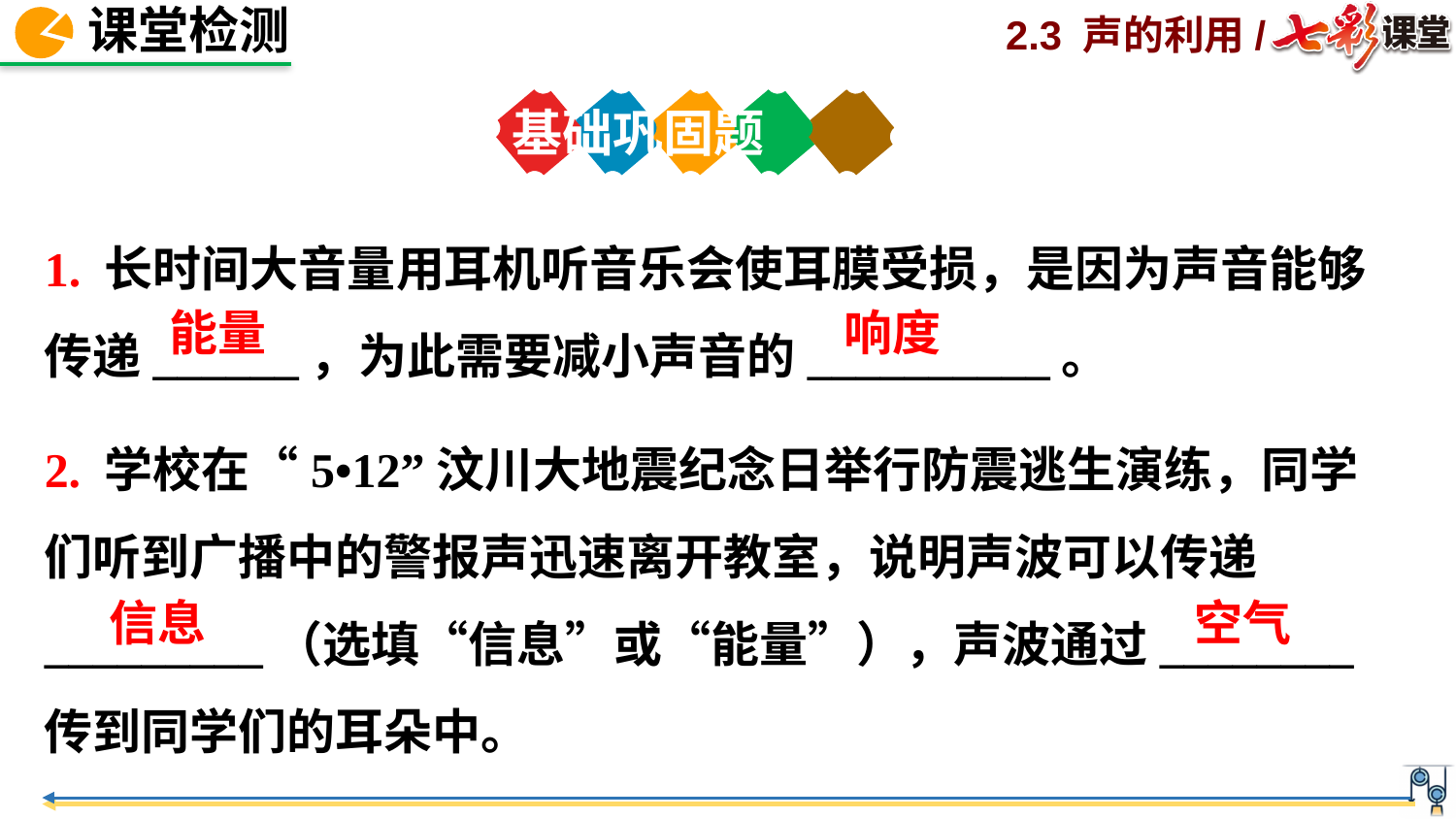

基础巩固题

1. 长时间大音量用耳机听音乐会使耳膜受损，是因为声音能够传递______，为此需要减小声音的__________。
响度
能量
2. 学校在“5•12”汶川大地震纪念日举行防震逃生演练，同学们听到广播中的警报声迅速离开教室，说明声波可以传递_________（选填“信息”或“能量”），声波通过________传到同学们的耳朵中。
信息
空气